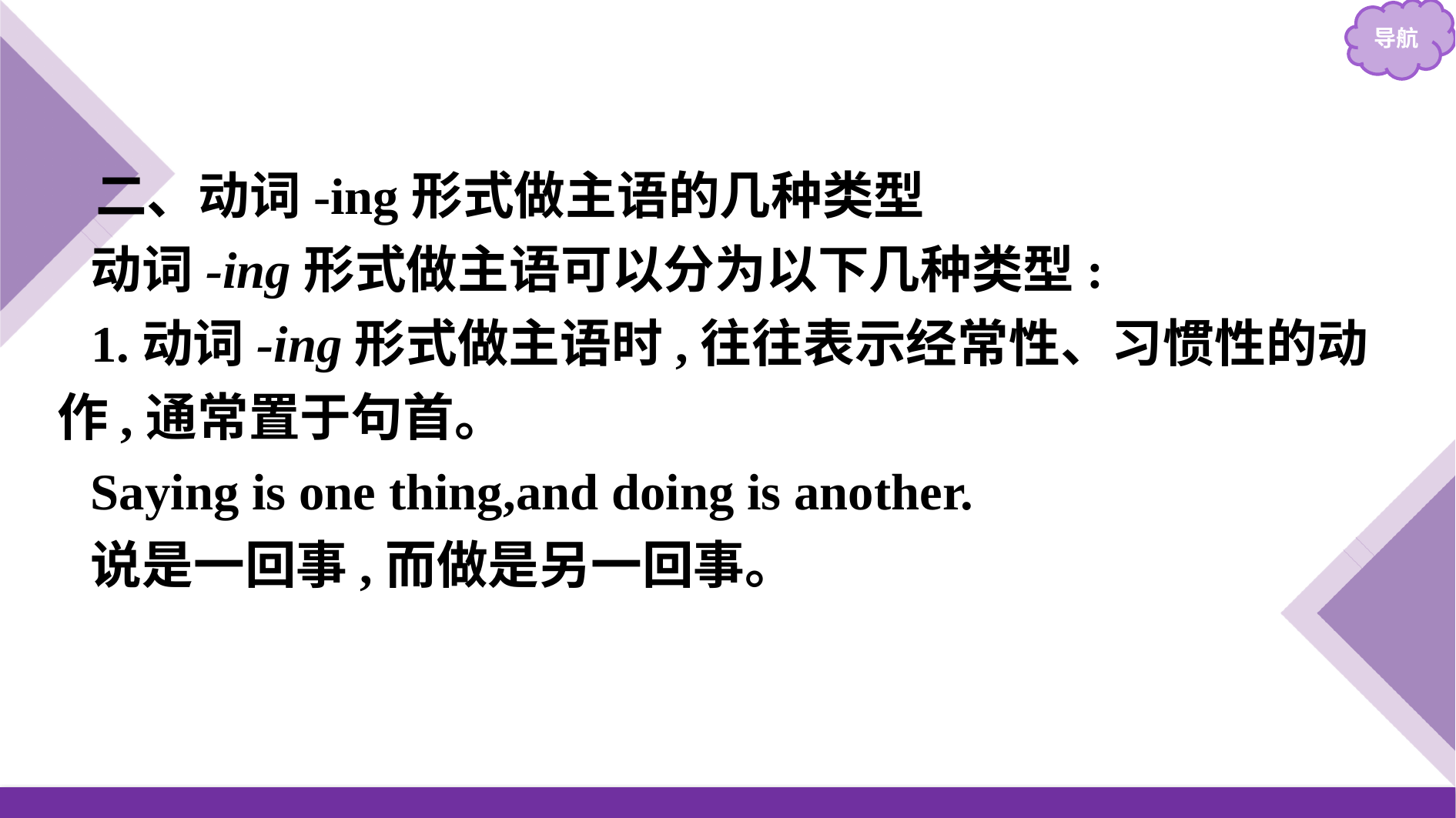

二、动词-ing形式做主语的几种类型
动词-ing形式做主语可以分为以下几种类型:
1.动词-ing形式做主语时,往往表示经常性、习惯性的动作,通常置于句首。
Saying is one thing,and doing is another.
说是一回事,而做是另一回事。